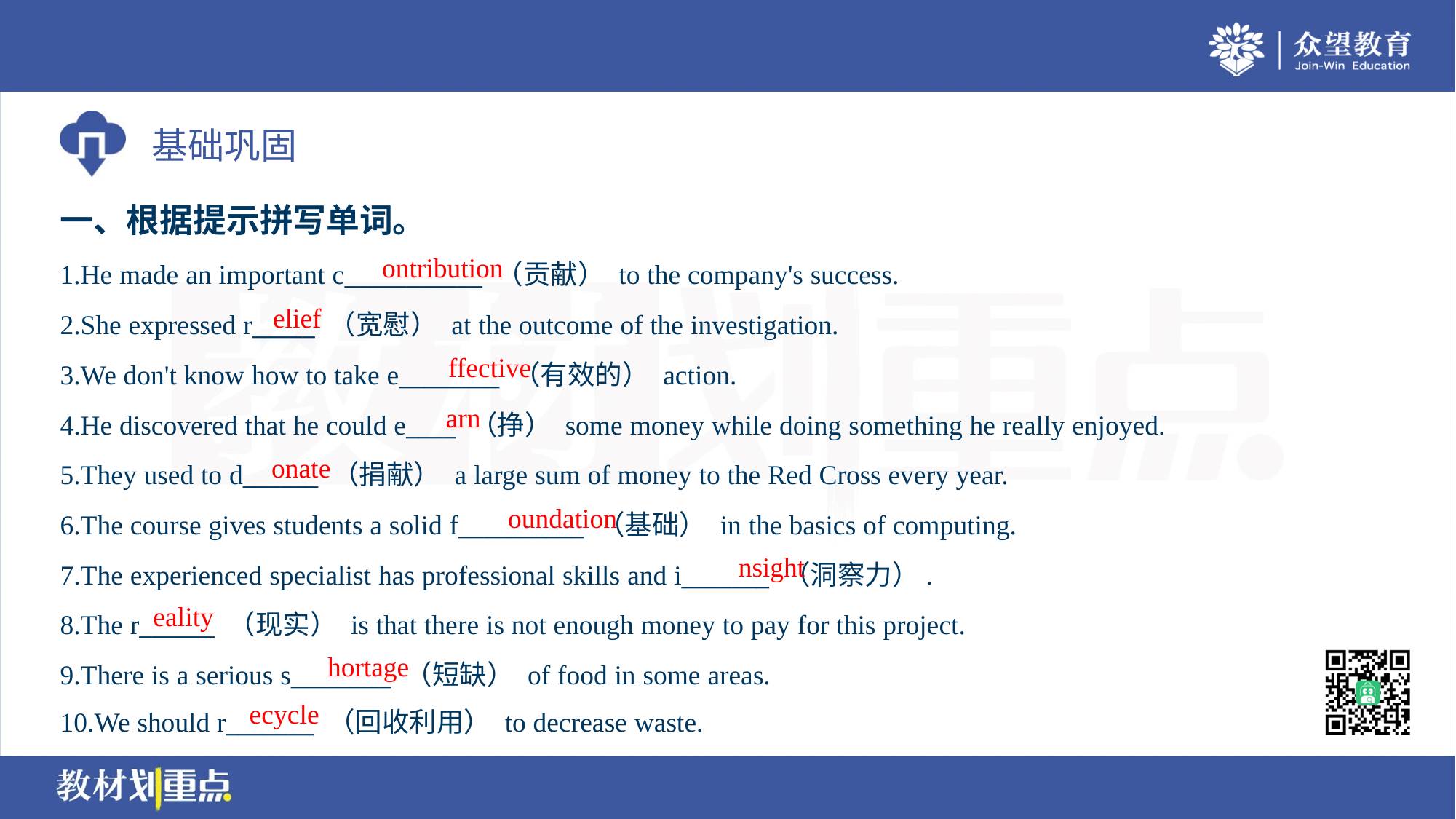

一、根据提示拼写单词。
ontribution
1.He made an important c___________ （贡献） to the company's success.
2.She expressed r_____ （宽慰） at the outcome of the investigation.
3.We don't know how to take e________ （有效的） action.
4.He discovered that he could e____ （挣） some money while doing something he really enjoyed.
5.They used to d______ （捐献） a large sum of money to the Red Cross every year.
6.The course gives students a solid f__________ （基础） in the basics of computing.
7.The experienced specialist has professional skills and i_______ （洞察力）.
8.The r______ （现实） is that there is not enough money to pay for this project.
9.There is a serious s________ （短缺） of food in some areas.
10.We should r_______ （回收利用） to decrease waste.
elief
ffective
arn
onate
oundation
nsight
eality
hortage
ecycle